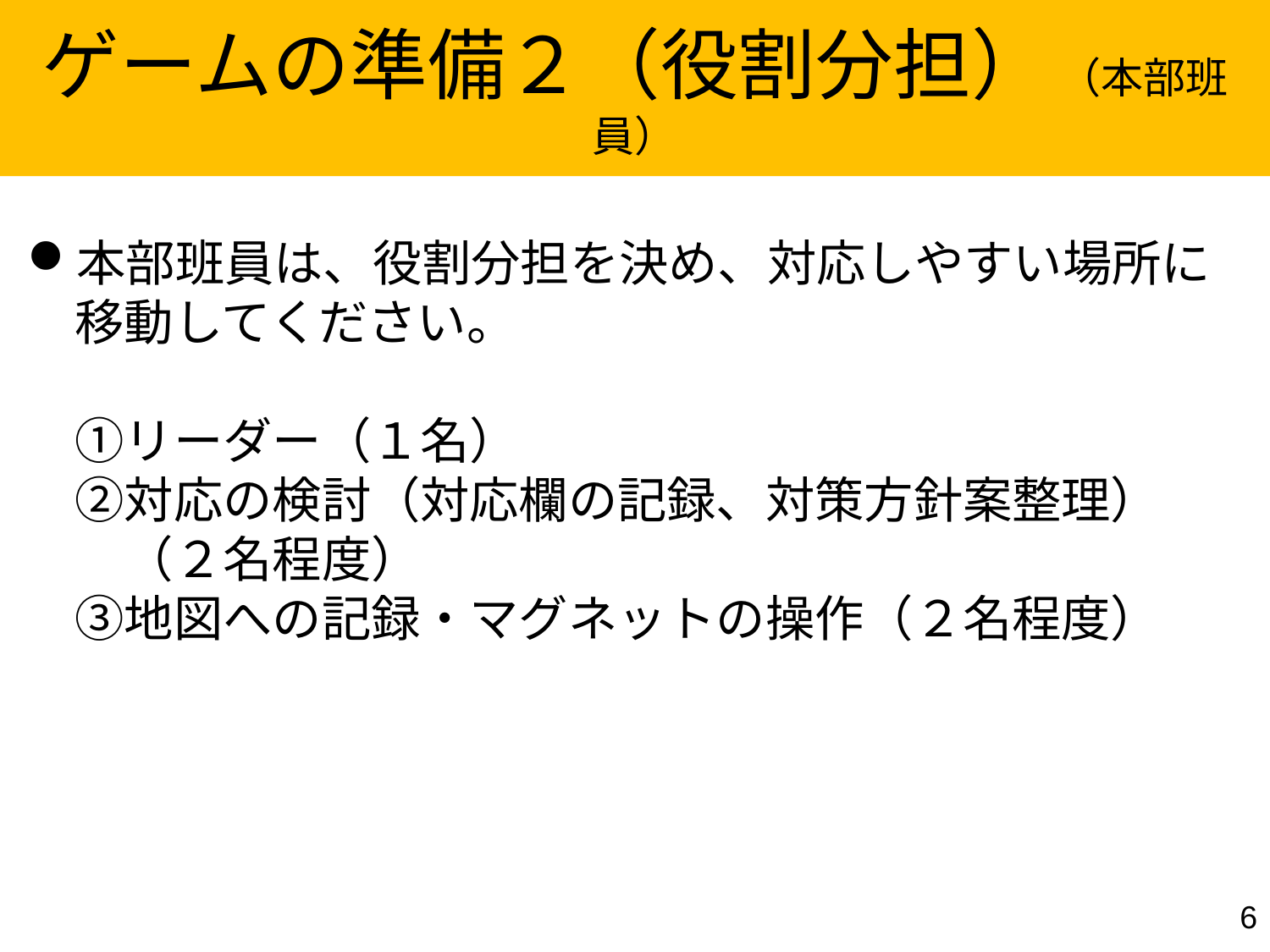

ゲームの準備２（役割分担） （本部班員）
本部班員は、役割分担を決め、対応しやすい場所に移動してください。
①リーダー（１名）
②対応の検討（対応欄の記録、対策方針案整理）
　（２名程度）
③地図への記録・マグネットの操作（２名程度）
6